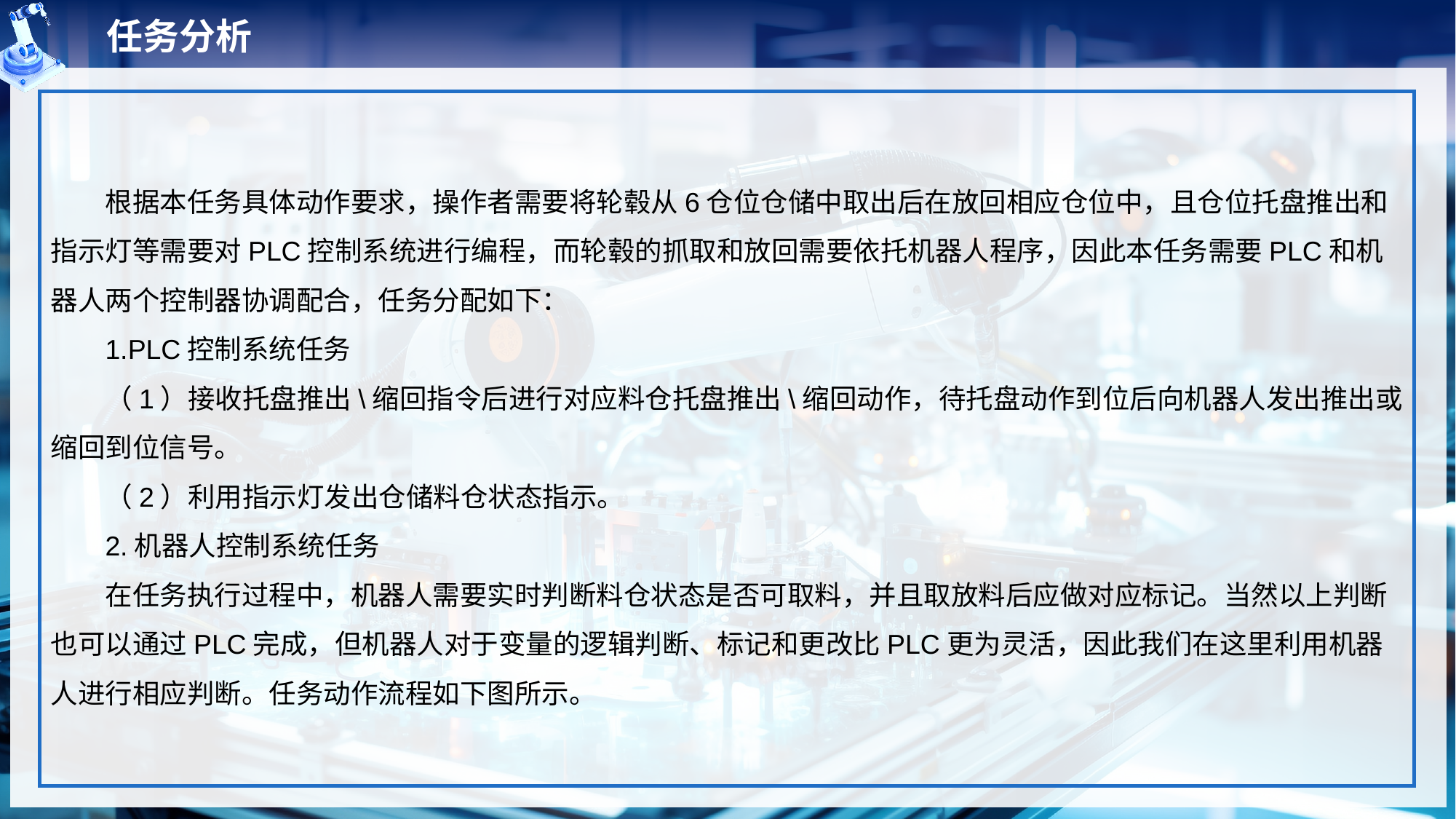

任务分析
根据本任务具体动作要求，操作者需要将轮毂从6仓位仓储中取出后在放回相应仓位中，且仓位托盘推出和指示灯等需要对PLC控制系统进行编程，而轮毂的抓取和放回需要依托机器人程序，因此本任务需要PLC和机器人两个控制器协调配合，任务分配如下：
1.PLC控制系统任务
（1）接收托盘推出\缩回指令后进行对应料仓托盘推出\缩回动作，待托盘动作到位后向机器人发出推出或缩回到位信号。
（2）利用指示灯发出仓储料仓状态指示。
2.机器人控制系统任务
在任务执行过程中，机器人需要实时判断料仓状态是否可取料，并且取放料后应做对应标记。当然以上判断也可以通过PLC完成，但机器人对于变量的逻辑判断、标记和更改比PLC更为灵活，因此我们在这里利用机器人进行相应判断。任务动作流程如下图所示。